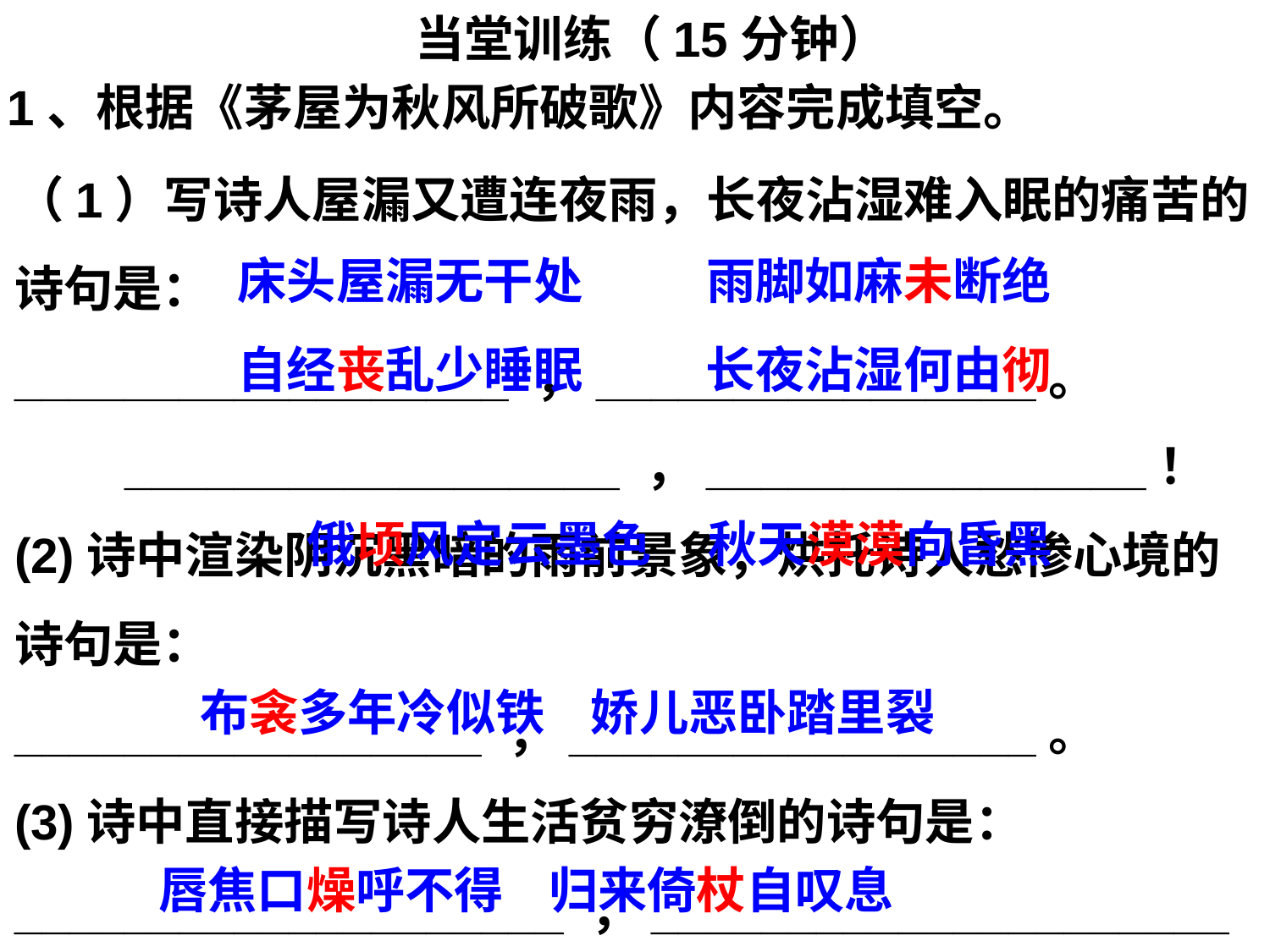

当堂训练（15分钟）
1、根据《茅屋为秋风所破歌》内容完成填空。
（1）写诗人屋漏又遭连夜雨，长夜沾湿难入眠的痛苦的诗句是：__________________ ，________________。
        __________________ ，________________！
(2)诗中渲染阴沉黑暗的雨前景象，烘托诗人愁惨心境的诗句是：_________________ ，_________________。
(3)诗中直接描写诗人生活贫穷潦倒的诗句是：____________________ ，_____________________。
(4)诗歌中写诗人无可奈何的诗句是：
____________________ ，_____________________。
床头屋漏无干处           雨脚如麻未断绝
自经丧乱少睡眠           长夜沾湿何由彻
俄顷风定云墨色     秋天漠漠向昏黑
布衾多年冷似铁    娇儿恶卧踏里裂
唇焦口燥呼不得    归来倚杖自叹息